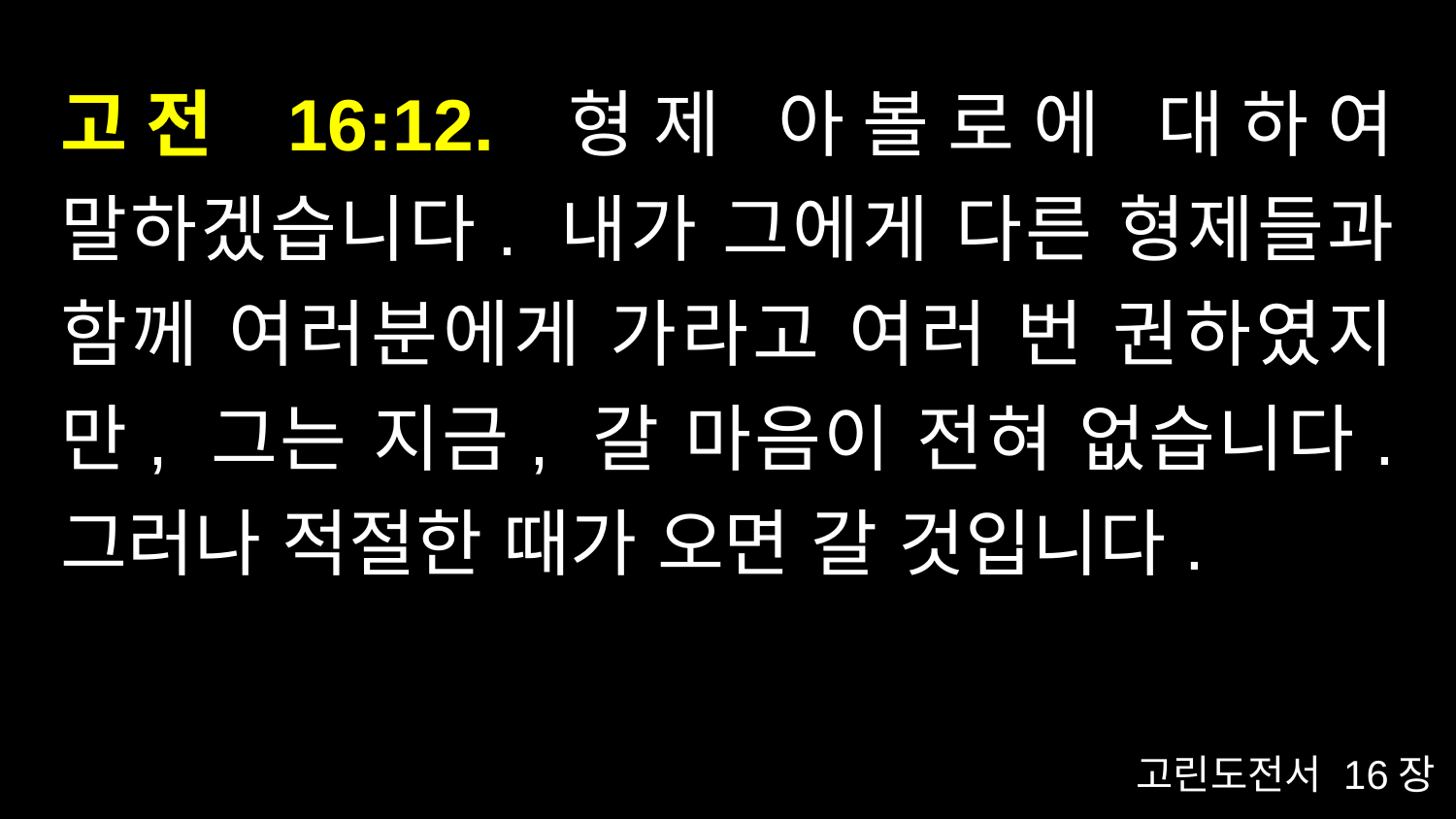

# 고전 16:12. 형제 아볼로에 대하여 말하겠습니다. 내가 그에게 다른 형제들과 함께 여러분에게 가라고 여러 번 권하였지만, 그는 지금, 갈 마음이 전혀 없습니다. 그러나 적절한 때가 오면 갈 것입니다.
고린도전서 16장